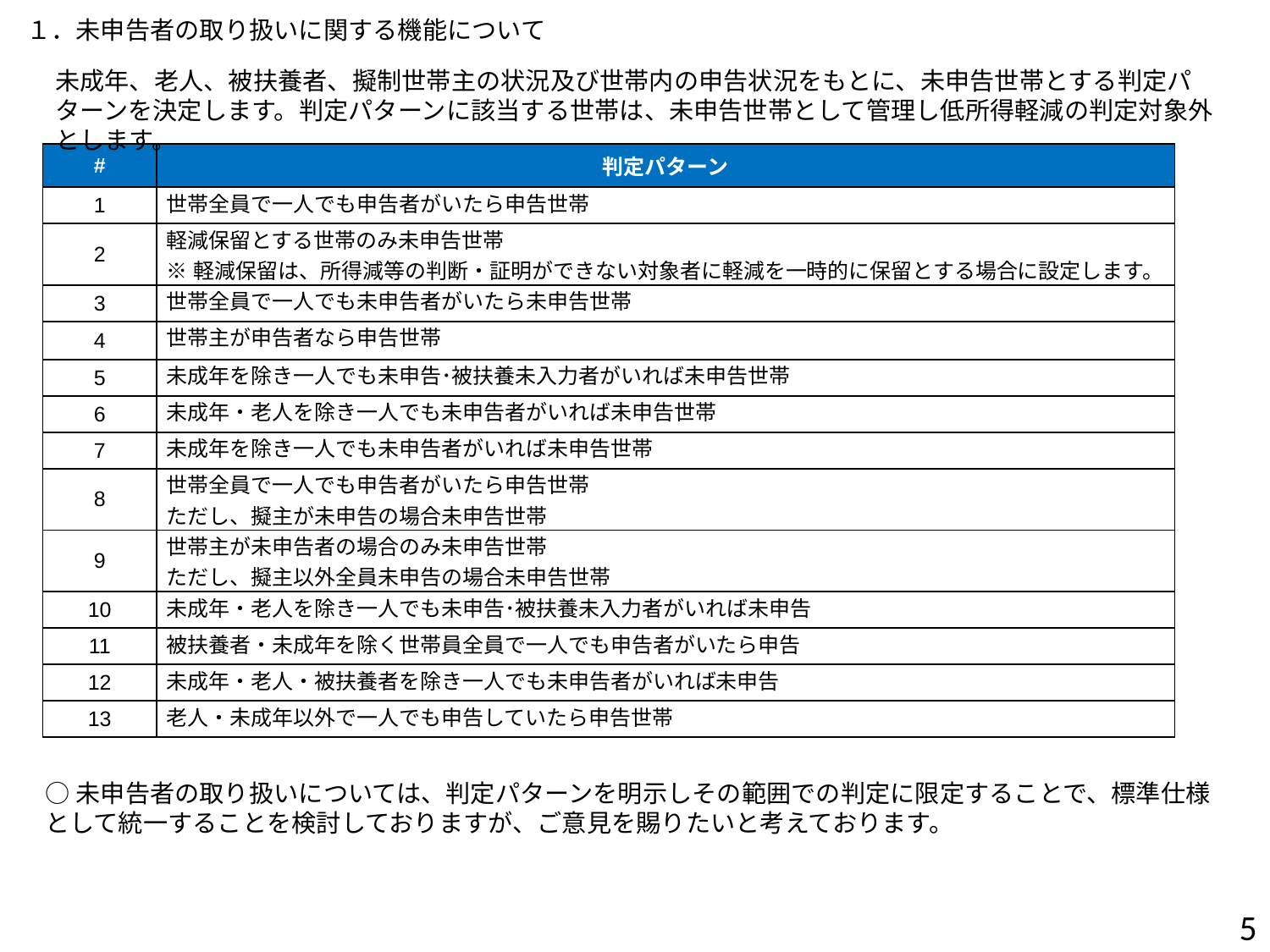

１．未申告者の取り扱いに関する機能について
未成年、老人、被扶養者、擬制世帯主の状況及び世帯内の申告状況をもとに、未申告世帯とする判定パターンを決定します。判定パターンに該当する世帯は、未申告世帯として管理し低所得軽減の判定対象外とします。
| # | 判定パターン |
| --- | --- |
| 1 | 世帯全員で一人でも申告者がいたら申告世帯 |
| 2 | 軽減保留とする世帯のみ未申告世帯 ※軽減保留は、所得減等の判断・証明ができない対象者に軽減を一時的に保留とする場合に設定します。 |
| 3 | 世帯全員で一人でも未申告者がいたら未申告世帯 |
| 4 | 世帯主が申告者なら申告世帯 |
| 5 | 未成年を除き一人でも未申告･被扶養未入力者がいれば未申告世帯 |
| 6 | 未成年・老人を除き一人でも未申告者がいれば未申告世帯 |
| 7 | 未成年を除き一人でも未申告者がいれば未申告世帯 |
| 8 | 世帯全員で一人でも申告者がいたら申告世帯 ただし、擬主が未申告の場合未申告世帯 |
| 9 | 世帯主が未申告者の場合のみ未申告世帯 ただし、擬主以外全員未申告の場合未申告世帯 |
| 10 | 未成年・老人を除き一人でも未申告･被扶養未入力者がいれば未申告 |
| 11 | 被扶養者・未成年を除く世帯員全員で一人でも申告者がいたら申告 |
| 12 | 未成年・老人・被扶養者を除き一人でも未申告者がいれば未申告 |
| 13 | 老人・未成年以外で一人でも申告していたら申告世帯 |
○未申告者の取り扱いについては、判定パターンを明示しその範囲での判定に限定することで、標準仕様として統一することを検討しておりますが、ご意見を賜りたいと考えております。
5